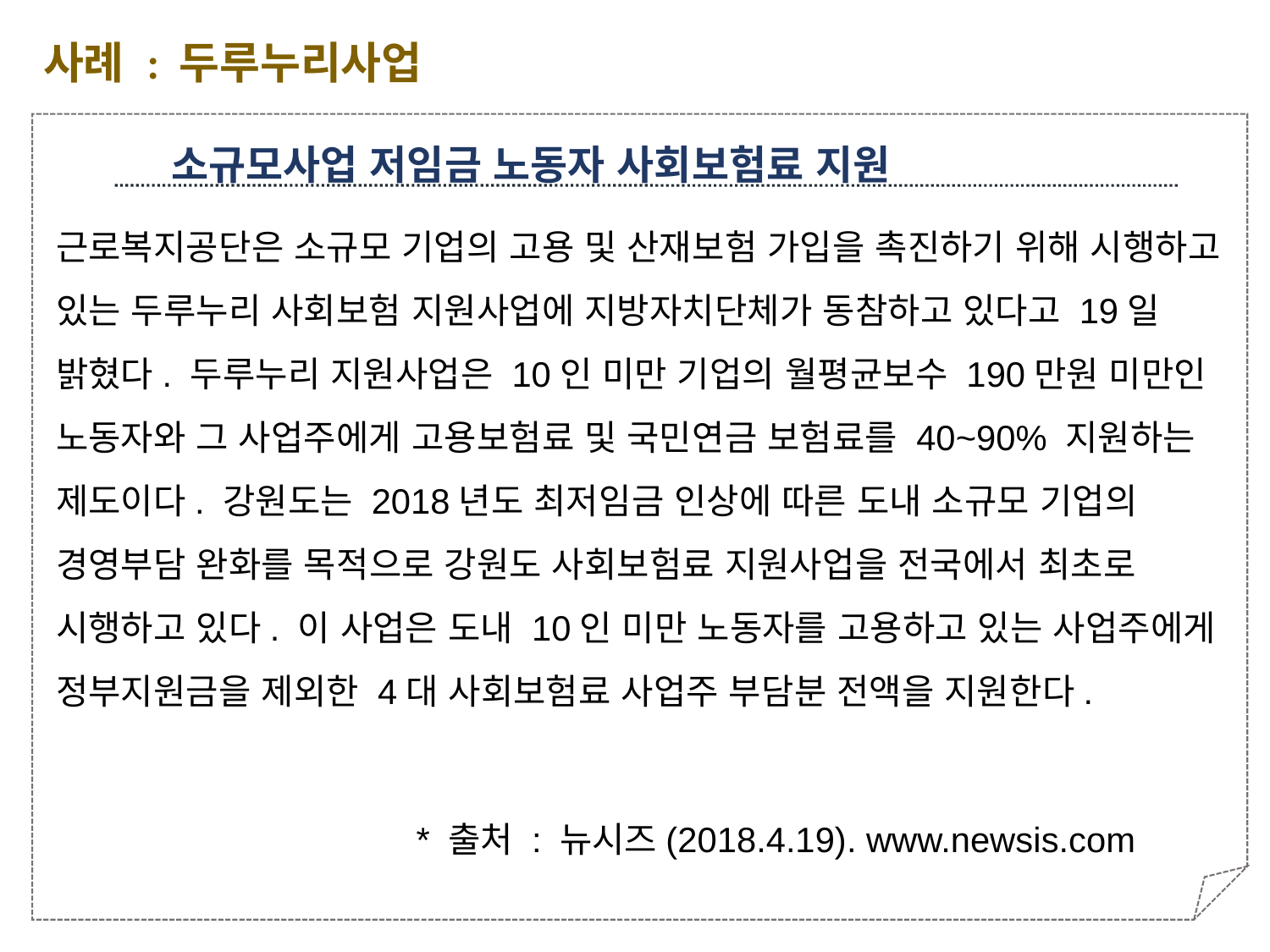

사례 : 두루누리사업

소규모사업 저임금 노동자 사회보험료 지원

근로복지공단은 소규모 기업의 고용 및 산재보험 가입을 촉진하기 위해 시행하고 있는 두루누리 사회보험 지원사업에 지방자치단체가 동참하고 있다고 19일 밝혔다. 두루누리 지원사업은 10인 미만 기업의 월평균보수 190만원 미만인 노동자와 그 사업주에게 고용보험료 및 국민연금 보험료를 40~90% 지원하는 제도이다. 강원도는 2018년도 최저임금 인상에 따른 도내 소규모 기업의 경영부담 완화를 목적으로 강원도 사회보험료 지원사업을 전국에서 최초로 시행하고 있다. 이 사업은 도내 10인 미만 노동자를 고용하고 있는 사업주에게 정부지원금을 제외한 4대 사회보험료 사업주 부담분 전액을 지원한다.

                                     * 출처 : 뉴시즈(2018.4.19). www.newsis.com